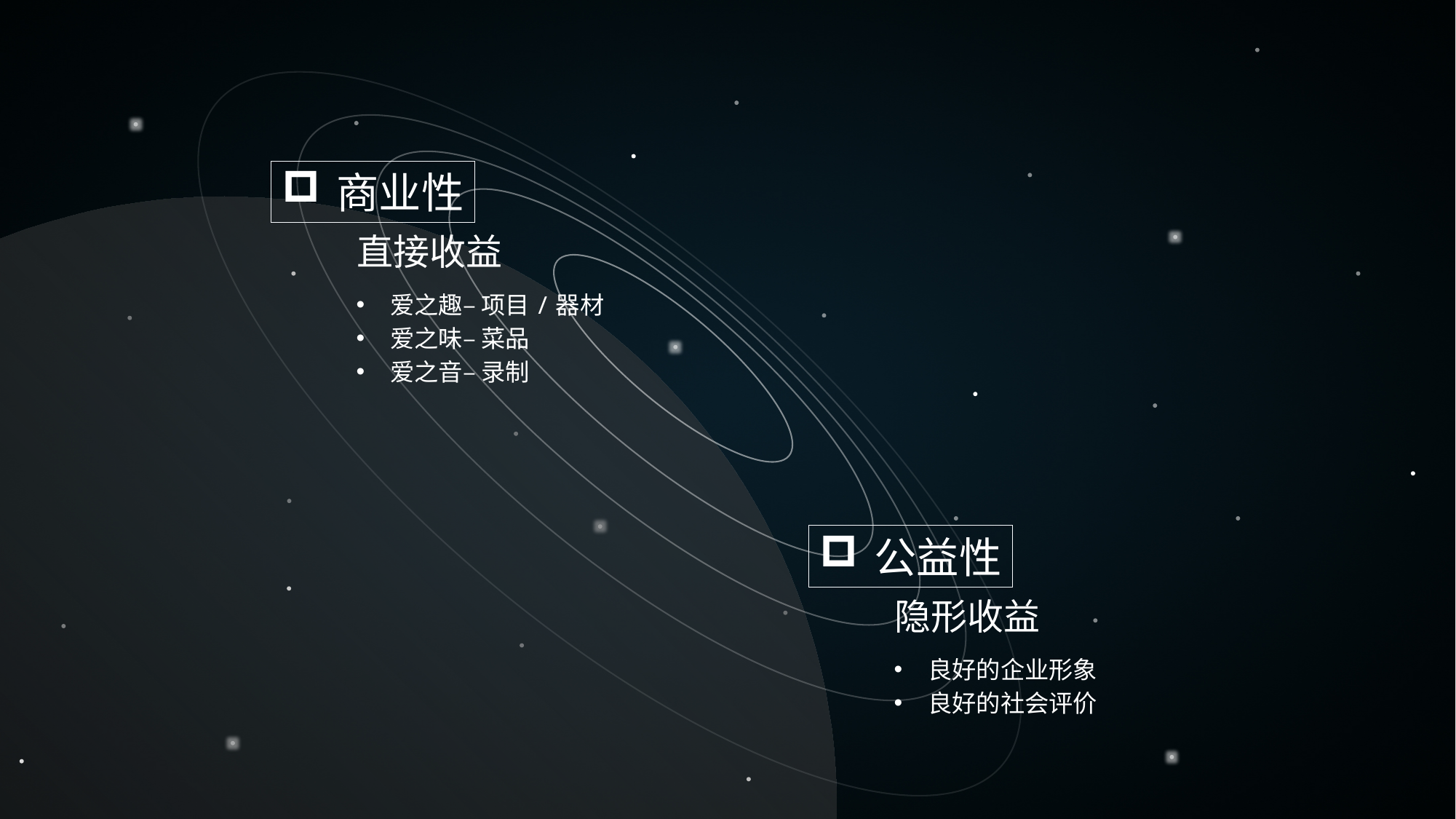

商业性
直接收益

爱之趣– 项目/器材
爱之味– 菜品
爱之音– 录制

公益性
隐形收益
良好的企业形象
良好的社会评价